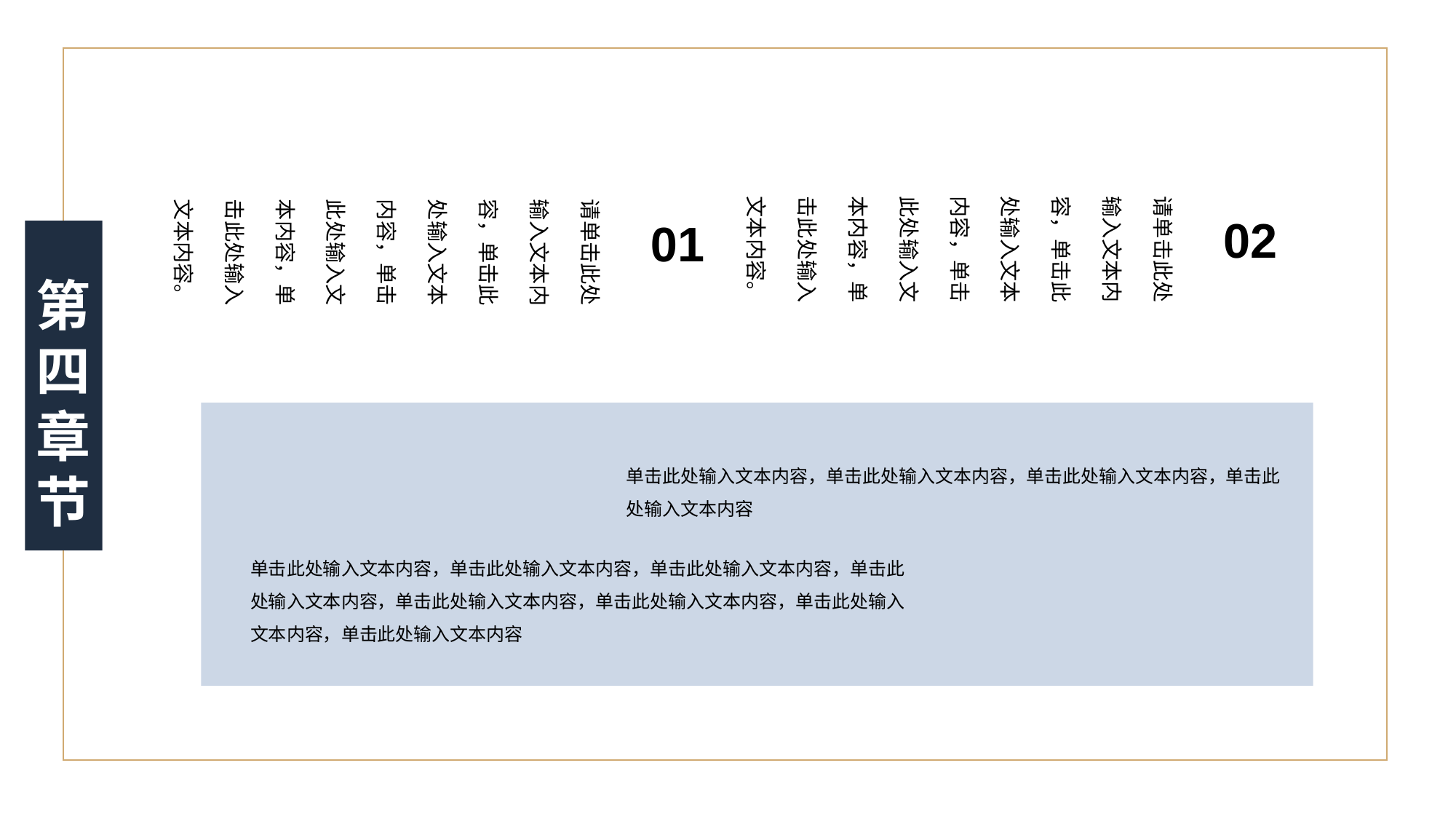

请单击此处输入文本内容，单击此处输入文本内容，单击此处输入文本内容，单击此处输入文本内容。
请单击此处输入文本内容，单击此处输入文本内容，单击此处输入文本内容，单击此处输入文本内容。
02
01

单击此处输入文本内容，单击此处输入文本内容，单击此处输入文本内容，单击此处输入文本内容
单击此处输入文本内容，单击此处输入文本内容，单击此处输入文本内容，单击此处输入文本内容，单击此处输入文本内容，单击此处输入文本内容，单击此处输入文本内容，单击此处输入文本内容

第四章节